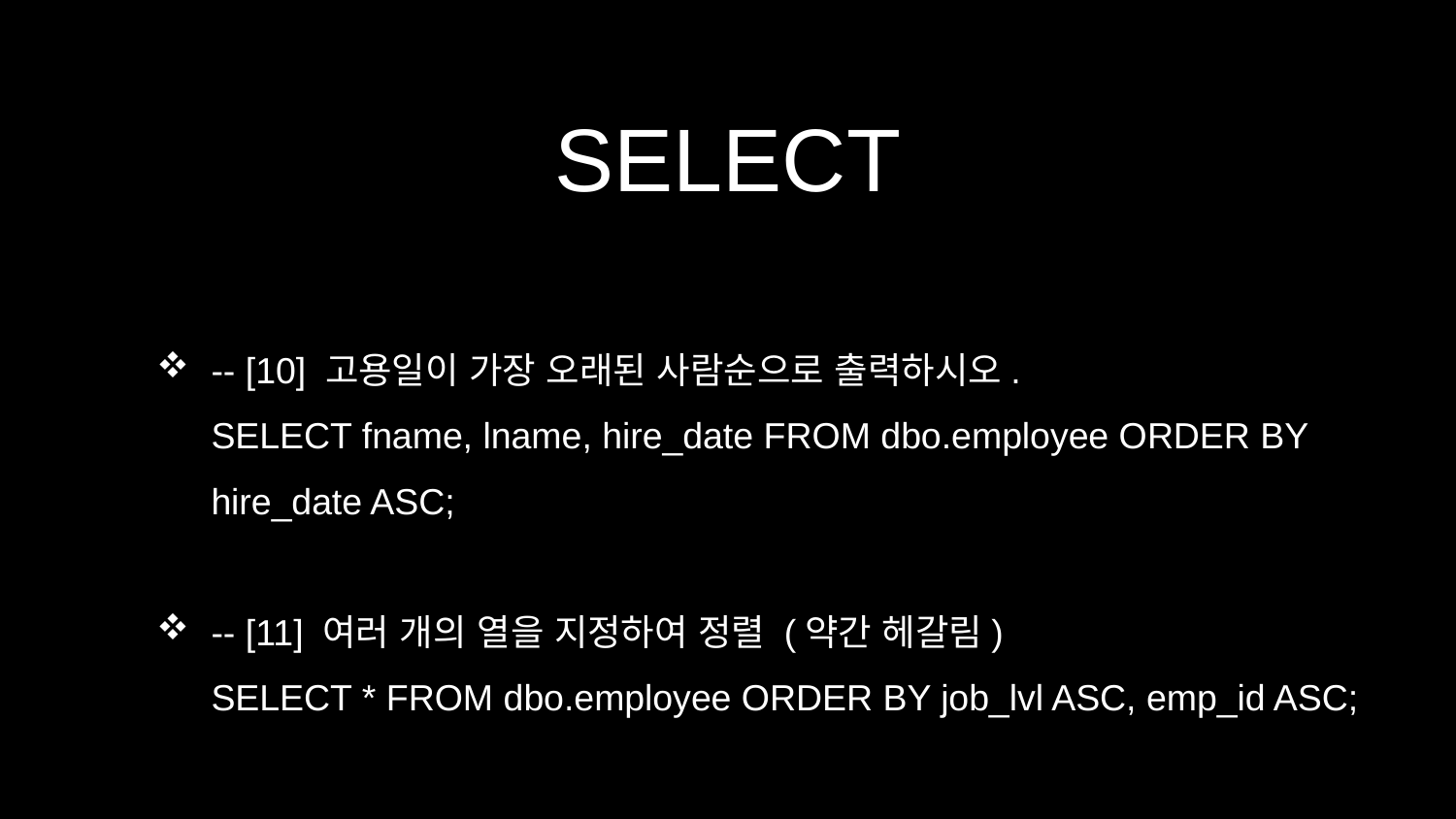

# SELECT
-- [10] 고용일이 가장 오래된 사람순으로 출력하시오.
SELECT fname, lname, hire_date FROM dbo.employee ORDER BY hire_date ASC;

-- [11] 여러 개의 열을 지정하여 정렬 (약간 헤갈림)
SELECT * FROM dbo.employee ORDER BY job_lvl ASC, emp_id ASC;